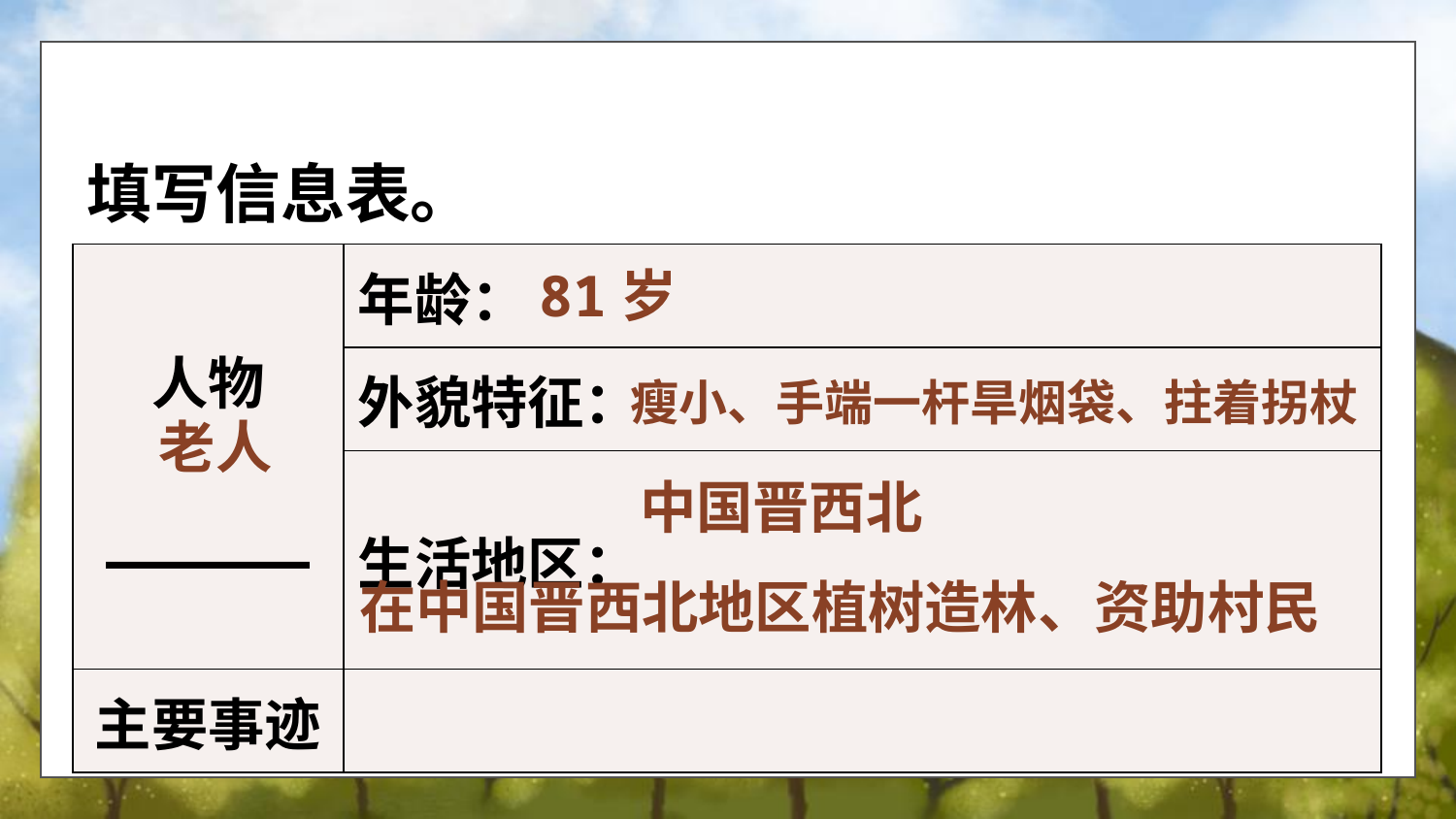

填写信息表。
| 人物 \_\_\_\_\_\_ | 年龄： |
| --- | --- |
|  | 外貌特征： |
|  | 生活地区： |
| 主要事迹 |  |
81岁
瘦小、手端一杆旱烟袋、拄着拐杖
老人
中国晋西北
在中国晋西北地区植树造林、资助村民